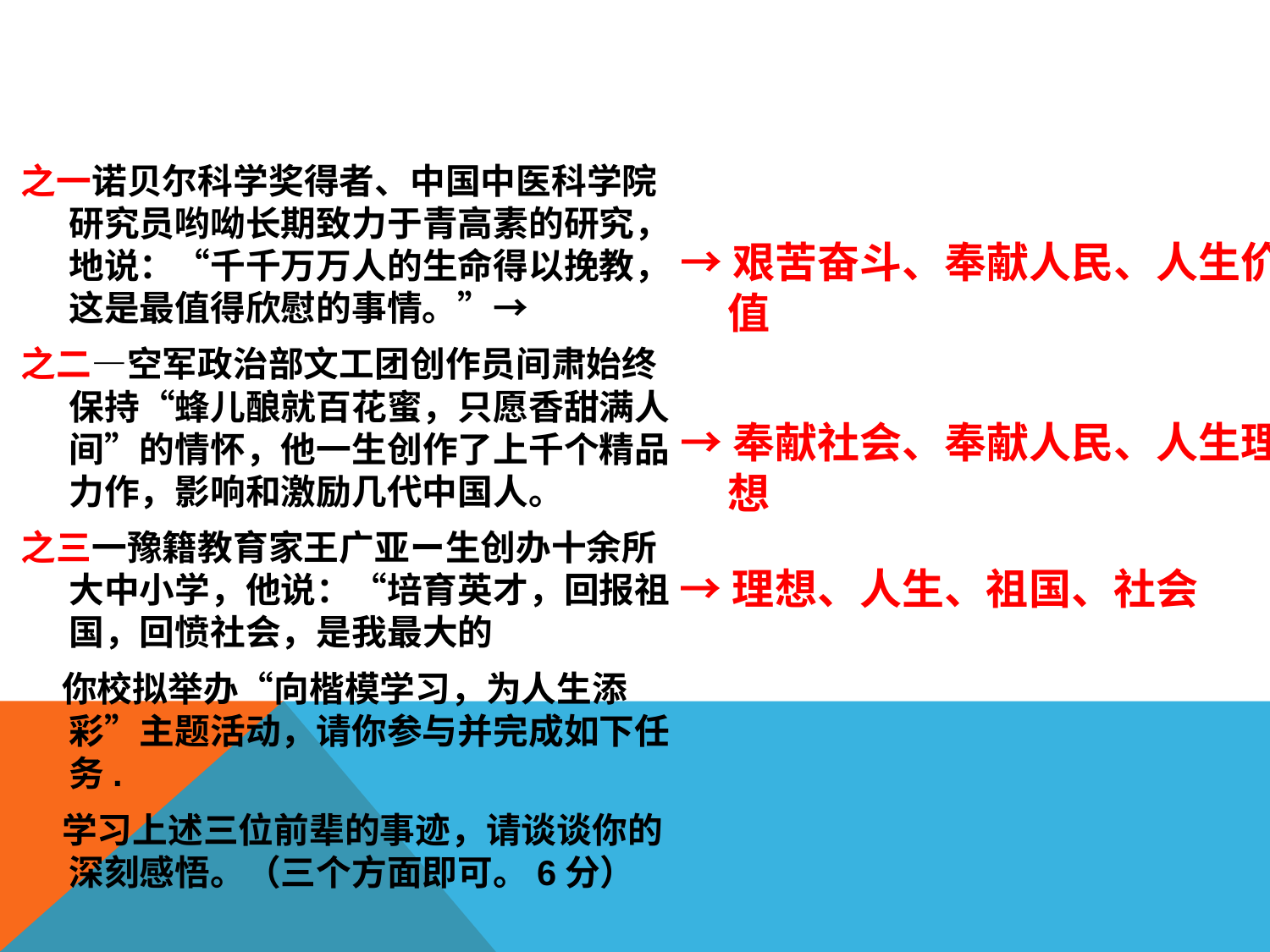

#
之一诺贝尔科学奖得者、中国中医科学院研究员哟呦长期致力于青高素的研究，地说：“千千万万人的生命得以挽教，这是最值得欣慰的事情。”→
之二—空军政治部文工团创作员间肃始终保持“蜂儿酿就百花蜜，只愿香甜满人间”的情怀，他一生创作了上千个精品力作，影响和激励几代中国人。
之三一豫籍教育家王广亚ー生创办十余所大中小学，他说：“培育英才，回报祖国，回愤社会，是我最大的
    你校拟举办“向楷模学习，为人生添彩”主题活动，请你参与并完成如下任务.
    学习上述三位前辈的事迹，请谈谈你的深刻感悟。（三个方面即可。6分）
→艰苦奋斗、奉献人民、人生价值

→奉献社会、奉献人民、人生理想

→理想、人生、祖国、社会